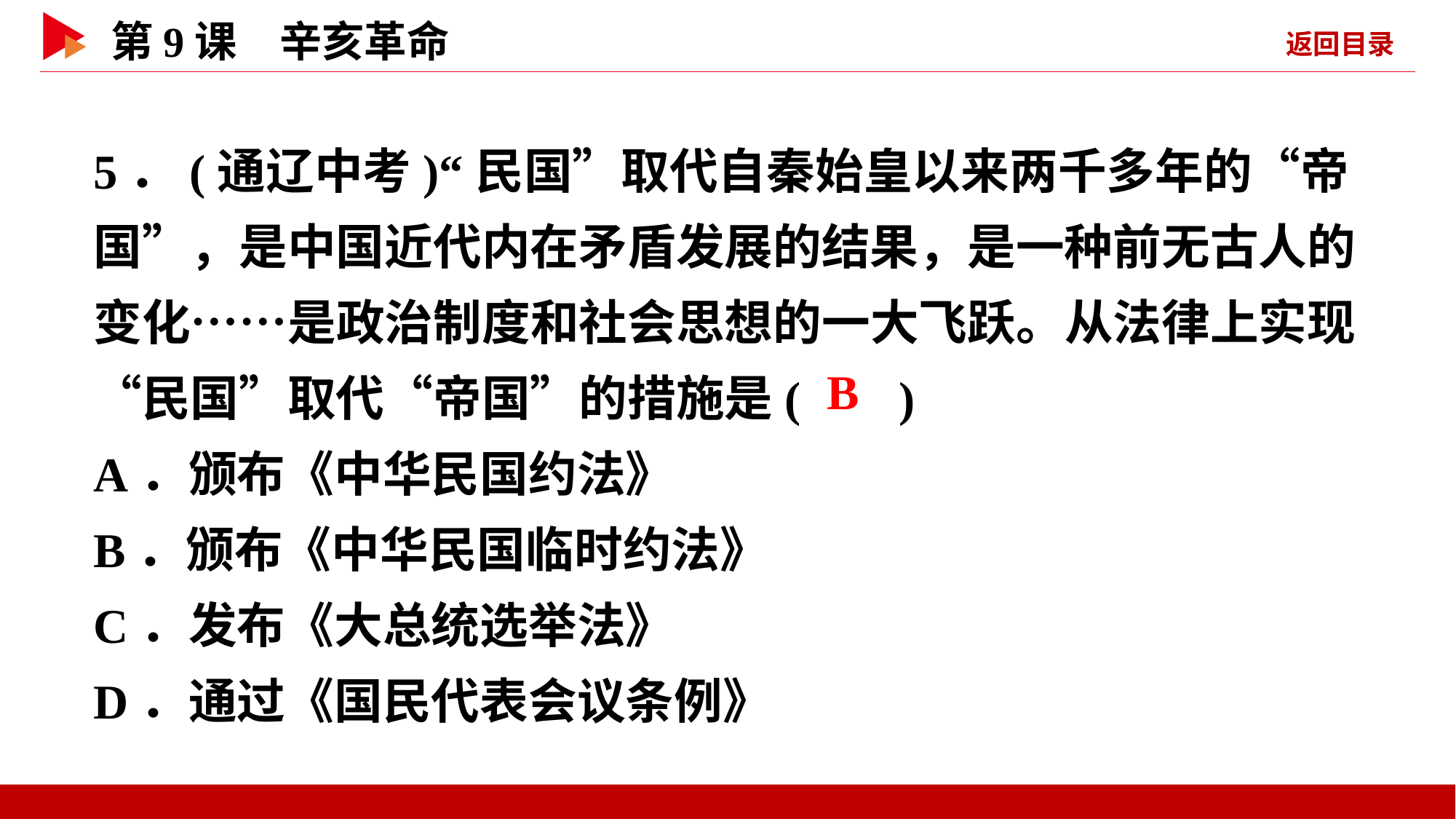

5．(通辽中考)“民国”取代自秦始皇以来两千多年的“帝国”，是中国近代内在矛盾发展的结果，是一种前无古人的变化……是政治制度和社会思想的一大飞跃。从法律上实现“民国”取代“帝国”的措施是(        )
A．颁布《中华民国约法》
B．颁布《中华民国临时约法》
C．发布《大总统选举法》
D．通过《国民代表会议条例》
   B